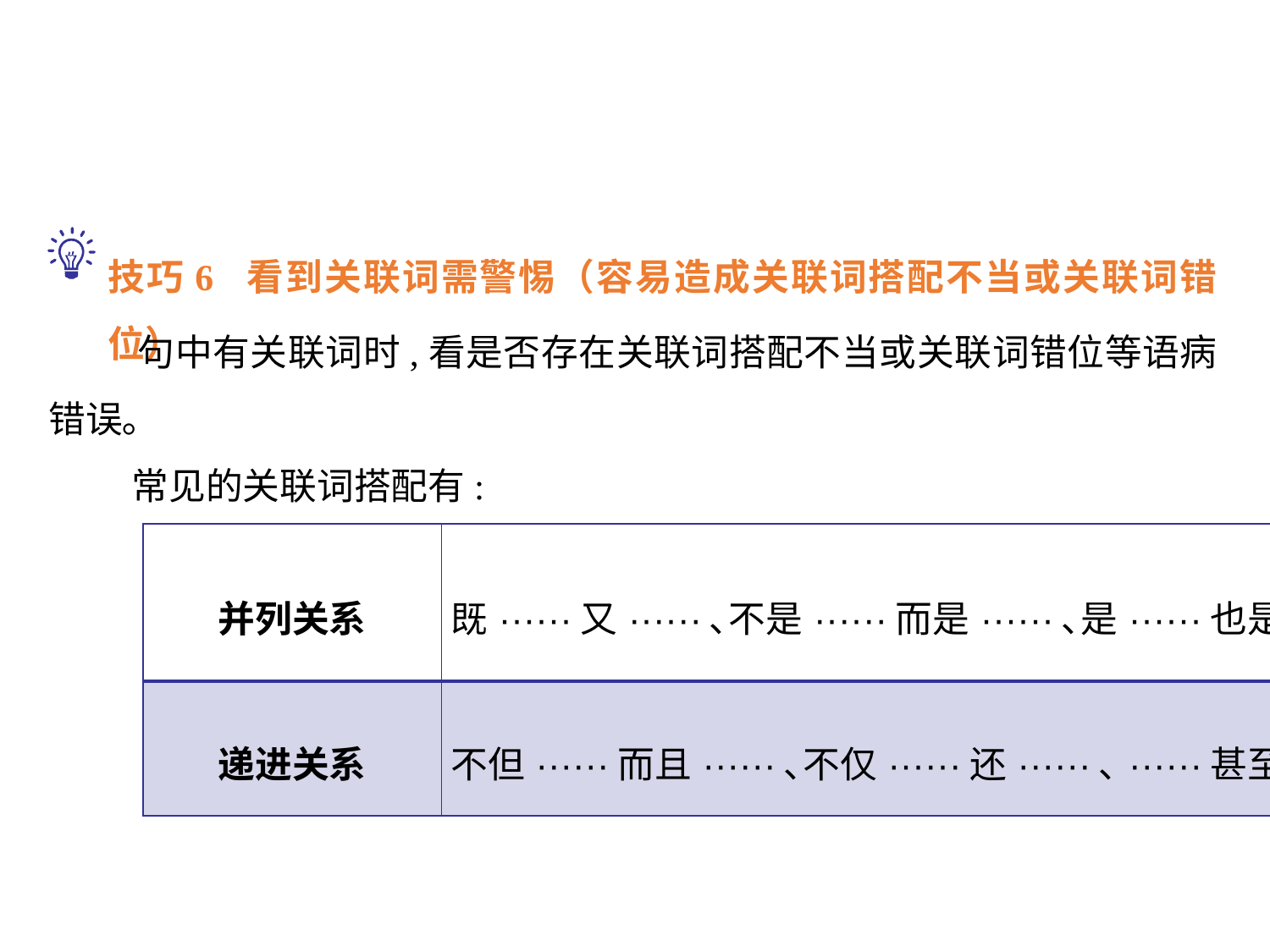

技巧6  看到关联词需警惕（容易造成关联词搭配不当或关联词错位）

         句中有关联词时,看是否存在关联词搭配不当或关联词错位等语病错误｡
         常见的关联词搭配有:
| 并列关系 | 既······又······､不是······而是······､是······也是（不是）······ |
| --- | --- |
| 递进关系 | 不但······而且······､不仅······还······､······甚至······ |